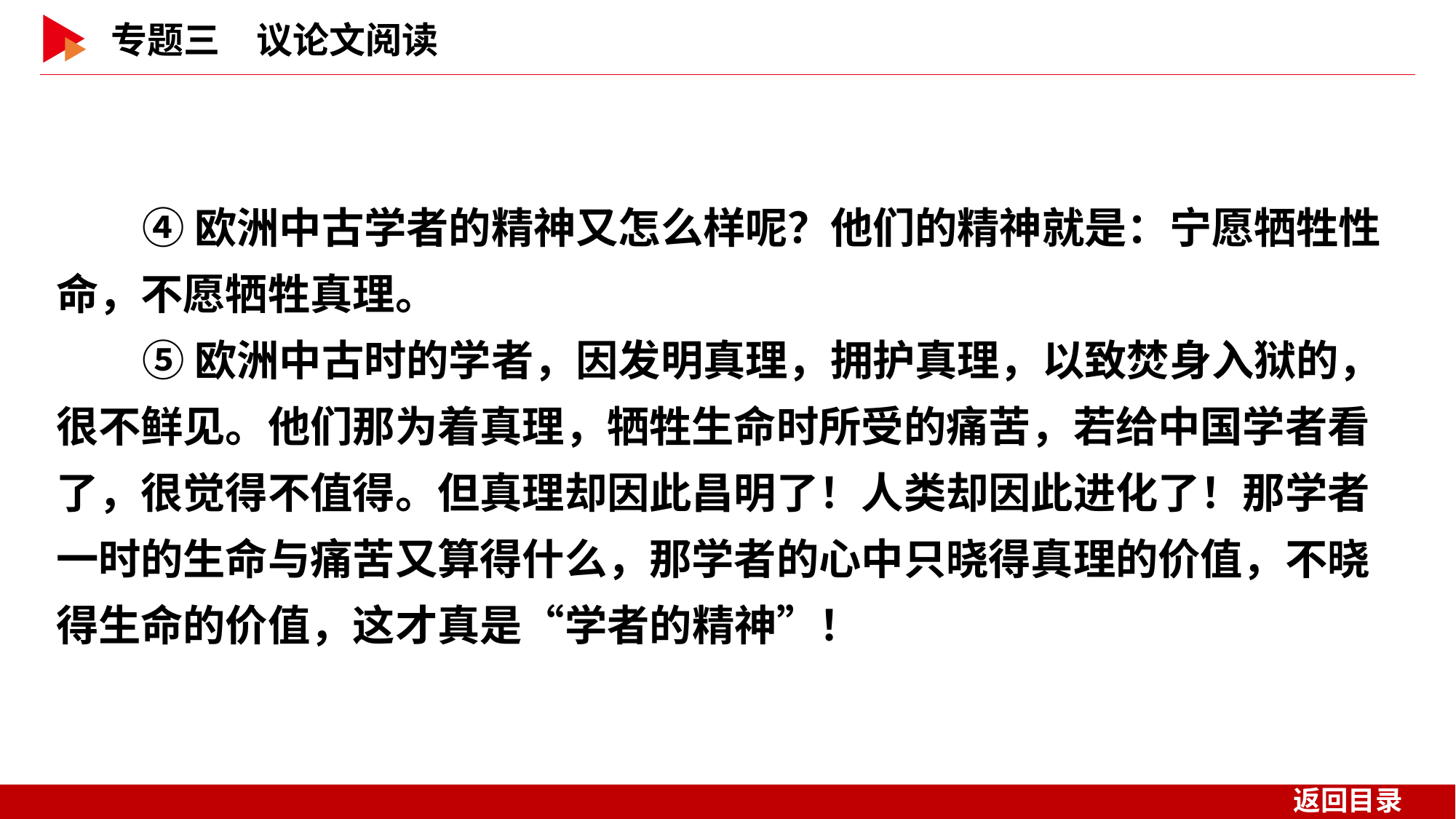

④欧洲中古学者的精神又怎么样呢？他们的精神就是：宁愿牺牲性命，不愿牺牲真理。
⑤欧洲中古时的学者，因发明真理，拥护真理，以致焚身入狱的，很不鲜见。他们那为着真理，牺牲生命时所受的痛苦，若给中国学者看了，很觉得不值得。但真理却因此昌明了！人类却因此进化了！那学者一时的生命与痛苦又算得什么，那学者的心中只晓得真理的价值，不晓得生命的价值，这才真是“学者的精神”！